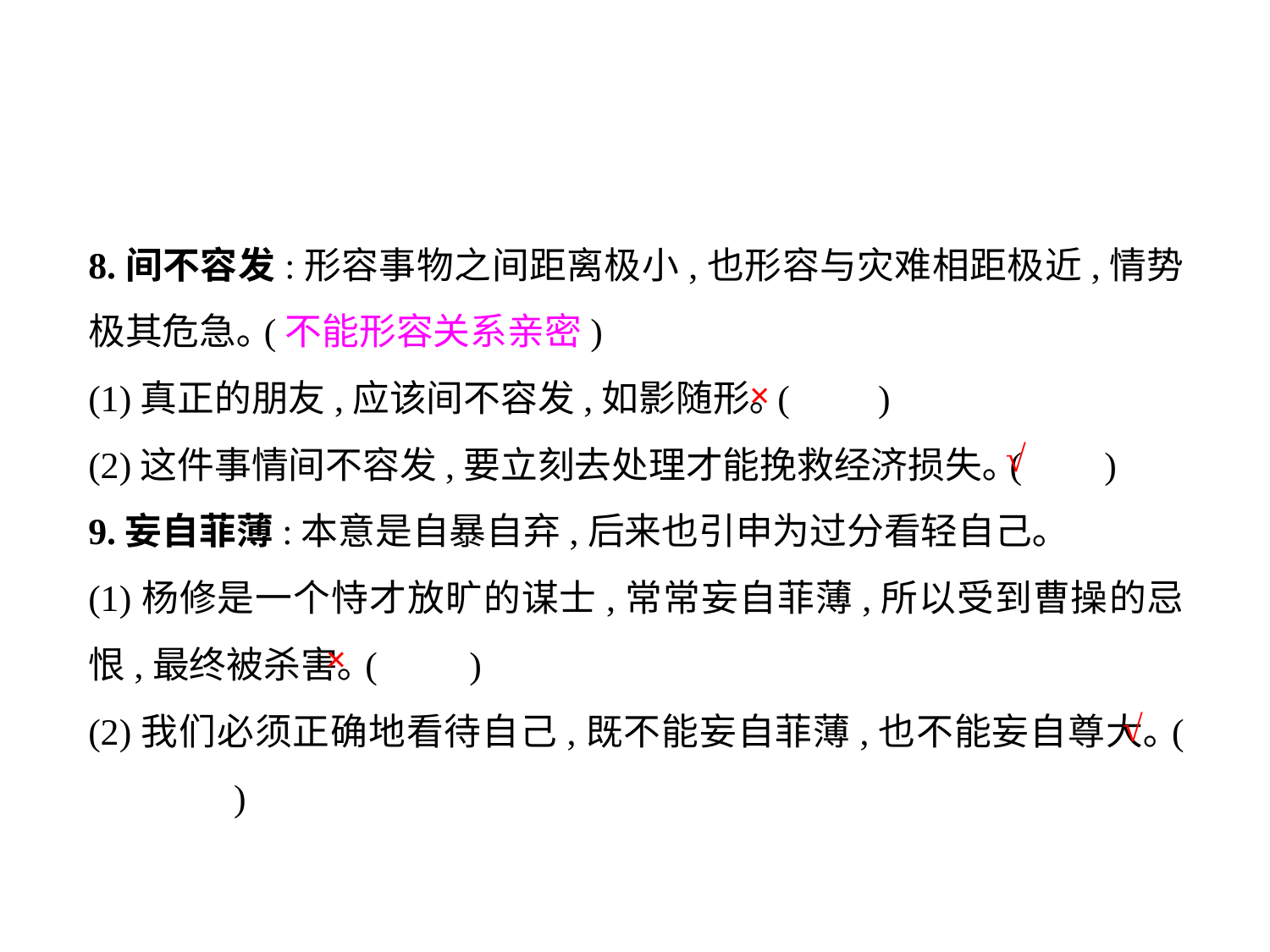

8.间不容发:形容事物之间距离极小,也形容与灾难相距极近,情势极其危急｡(不能形容关系亲密)
(1)真正的朋友,应该间不容发,如影随形｡(	   )
(2)这件事情间不容发,要立刻去处理才能挽救经济损失｡(	)
9.妄自菲薄:本意是自暴自弃,后来也引申为过分看轻自己｡
(1)杨修是一个恃才放旷的谋士,常常妄自菲薄,所以受到曹操的忌恨,最终被杀害｡(	)
(2)我们必须正确地看待自己,既不能妄自菲薄,也不能妄自尊大｡(	  )
×
√
×
√